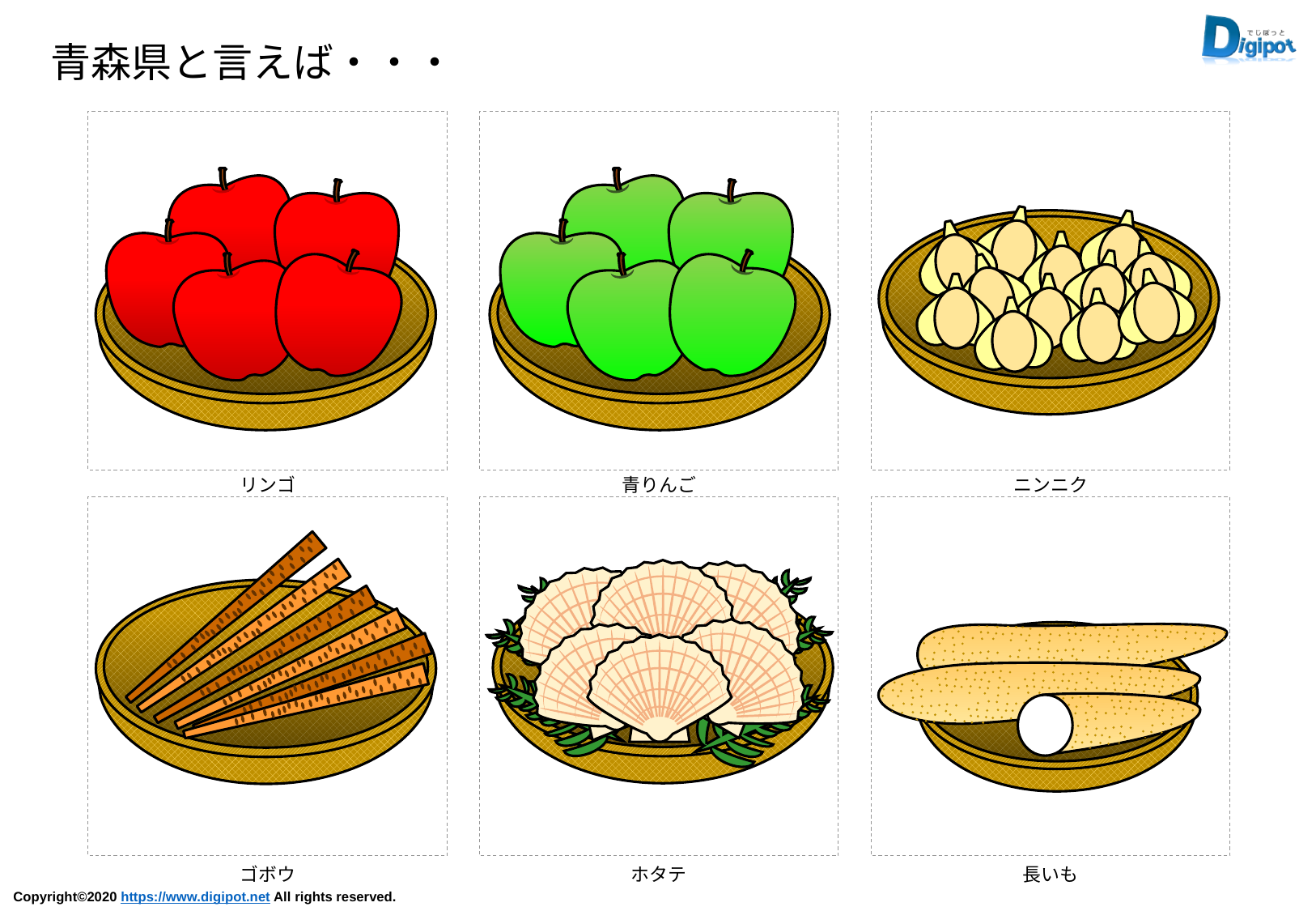

青森県と言えば・・・

リンゴ
青りんご
ニンニク

ゴボウ
ホタテ
長いも